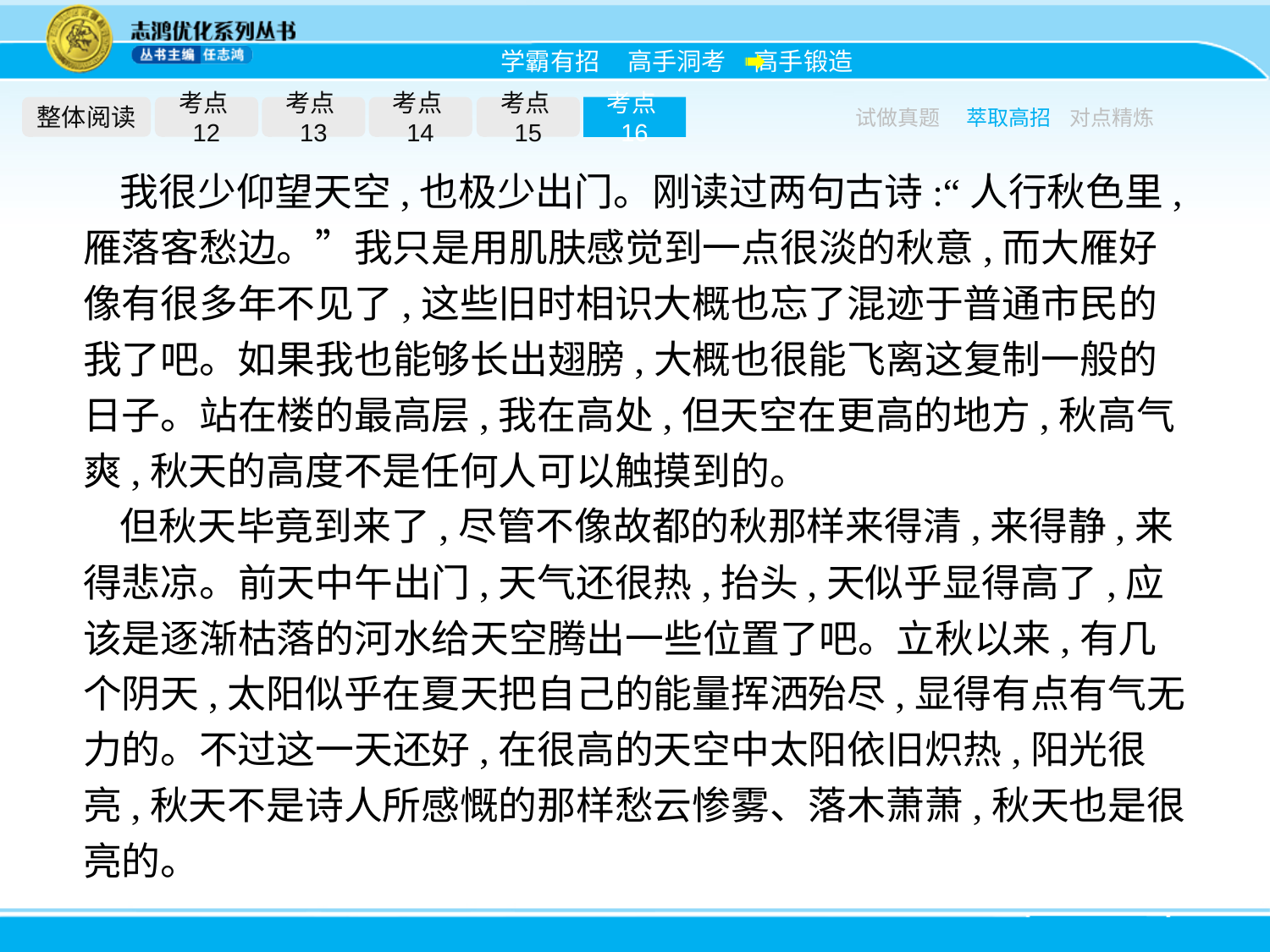

整体阅读
考点12
考点13
考点14
考点15
考点16
试做真题
萃取高招
对点精炼
我很少仰望天空,也极少出门。刚读过两句古诗:“人行秋色里,雁落客愁边。”我只是用肌肤感觉到一点很淡的秋意,而大雁好像有很多年不见了,这些旧时相识大概也忘了混迹于普通市民的我了吧。如果我也能够长出翅膀,大概也很能飞离这复制一般的日子。站在楼的最高层,我在高处,但天空在更高的地方,秋高气爽,秋天的高度不是任何人可以触摸到的。
但秋天毕竟到来了,尽管不像故都的秋那样来得清,来得静,来得悲凉。前天中午出门,天气还很热,抬头,天似乎显得高了,应该是逐渐枯落的河水给天空腾出一些位置了吧。立秋以来,有几个阴天,太阳似乎在夏天把自己的能量挥洒殆尽,显得有点有气无力的。不过这一天还好,在很高的天空中太阳依旧炽热,阳光很亮,秋天不是诗人所感慨的那样愁云惨雾、落木萧萧,秋天也是很亮的。